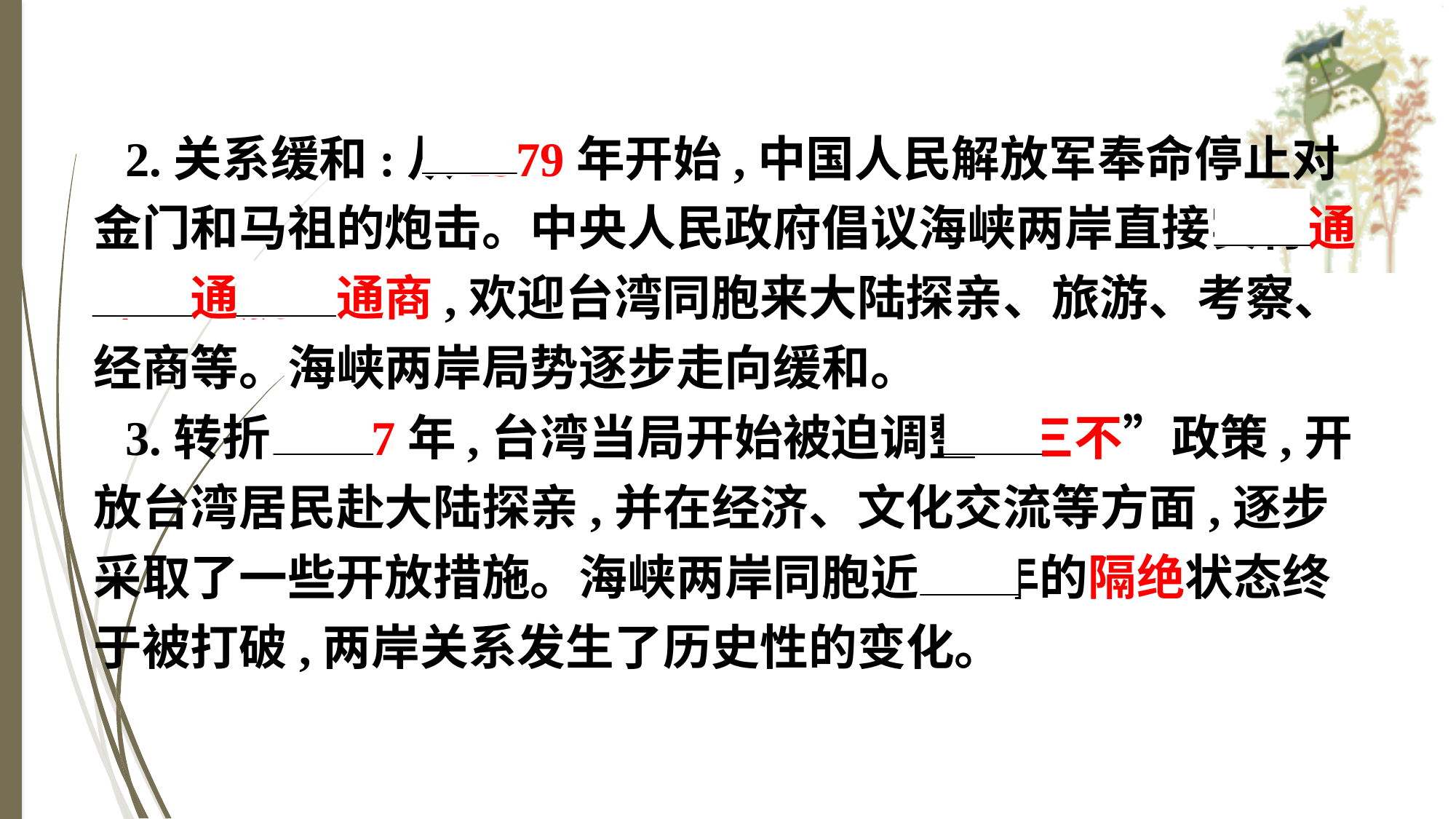

2.关系缓和:从1979年开始,中国人民解放军奉命停止对金门和马祖的炮击。中央人民政府倡议海峡两岸直接实行通邮、通航、通商,欢迎台湾同胞来大陆探亲、旅游、考察、经商等。海峡两岸局势逐步走向缓和。
3.转折:1987年,台湾当局开始被迫调整“三不”政策,开放台湾居民赴大陆探亲,并在经济、文化交流等方面,逐步采取了一些开放措施。海峡两岸同胞近40年的隔绝状态终于被打破,两岸关系发生了历史性的变化。